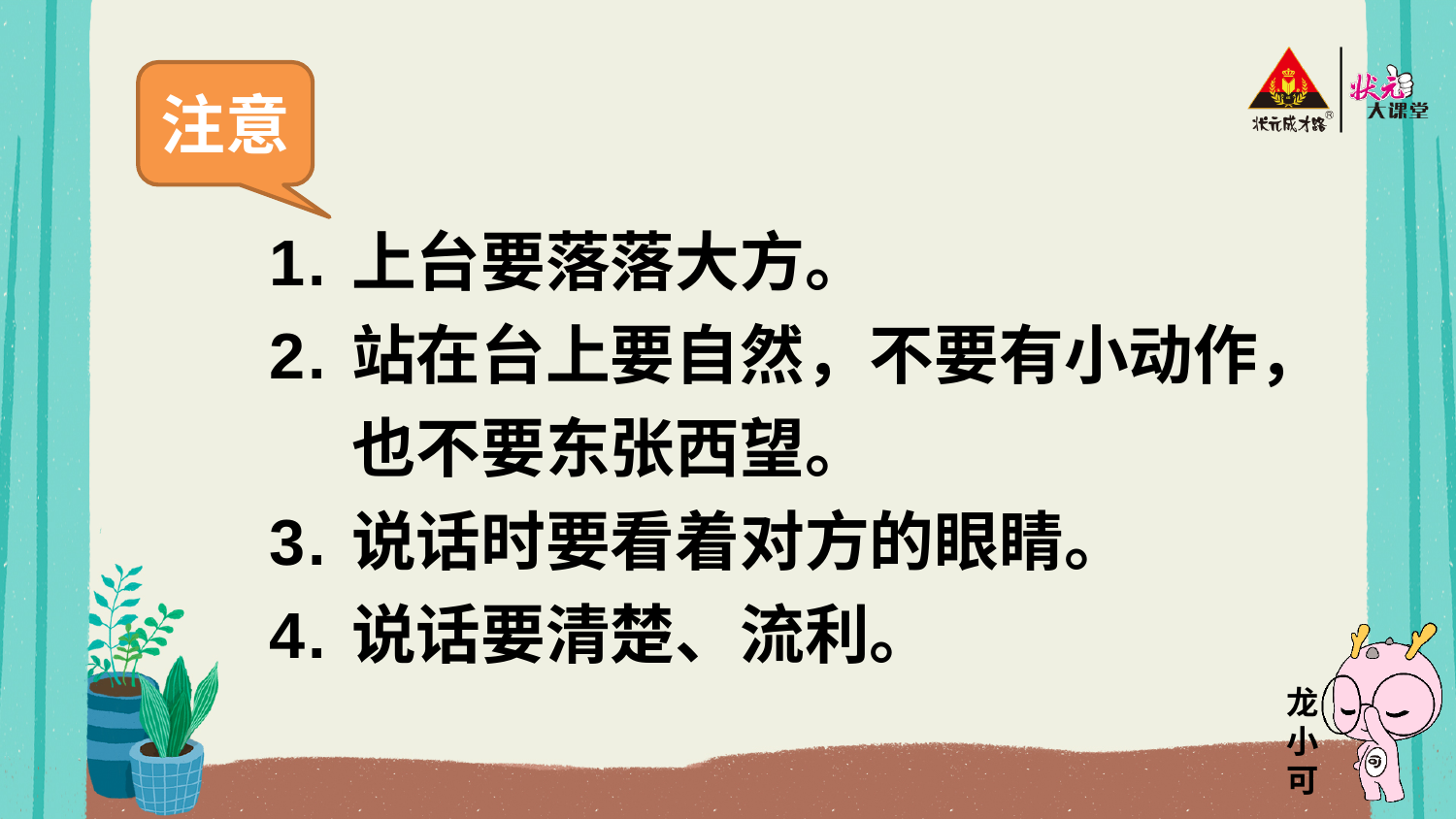

注意
上台要落落大方。
站在台上要自然，不要有小动作，也不要东张西望。
说话时要看着对方的眼睛。
说话要清楚、流利。